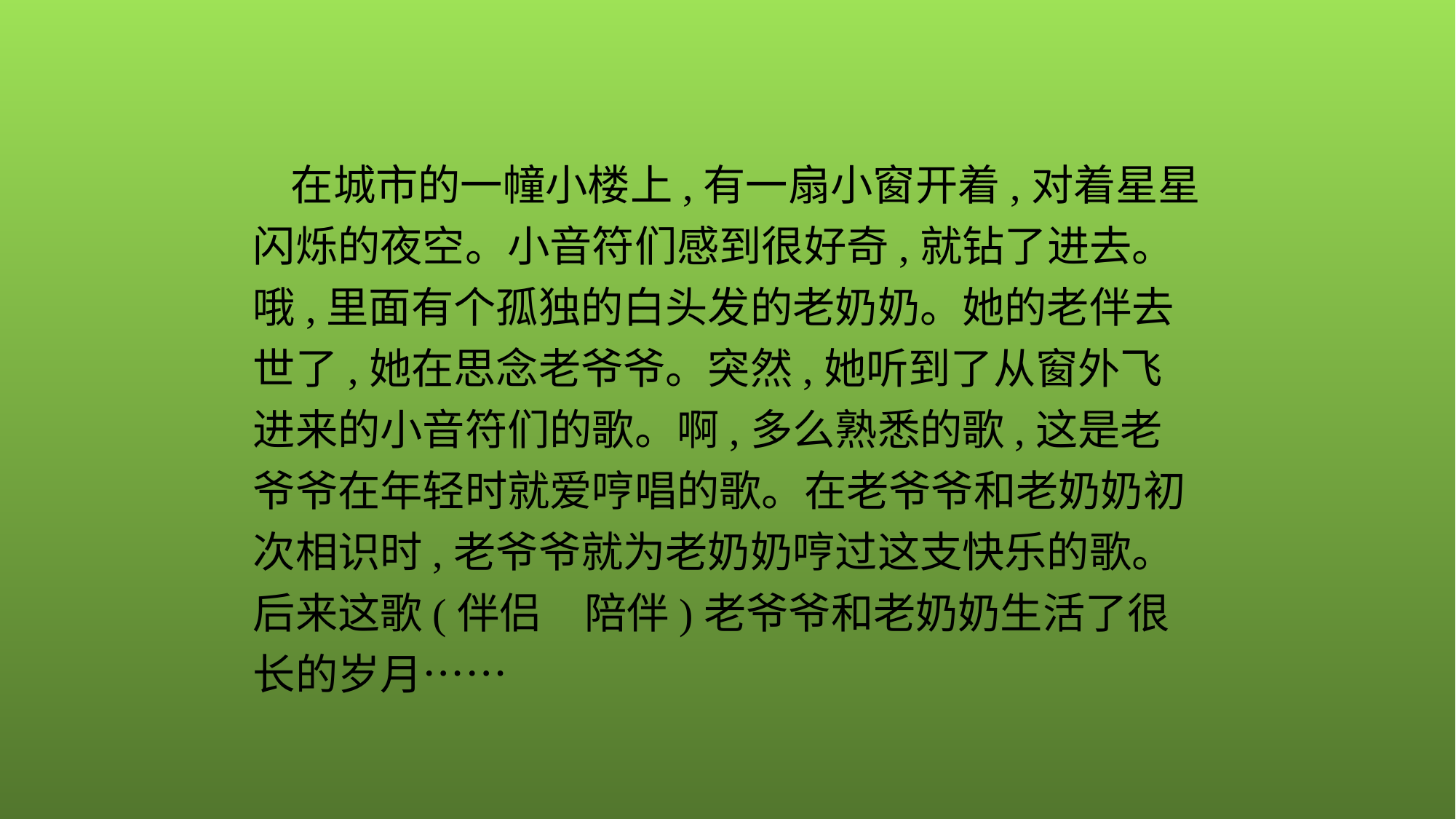

在城市的一幢小楼上,有一扇小窗开着,对着星星闪烁的夜空。小音符们感到很好奇,就钻了进去。哦,里面有个孤独的白头发的老奶奶。她的老伴去世了,她在思念老爷爷。突然,她听到了从窗外飞进来的小音符们的歌。啊,多么熟悉的歌,这是老爷爷在年轻时就爱哼唱的歌。在老爷爷和老奶奶初次相识时,老爷爷就为老奶奶哼过这支快乐的歌。后来这歌(伴侣　陪伴)老爷爷和老奶奶生活了很长的岁月……